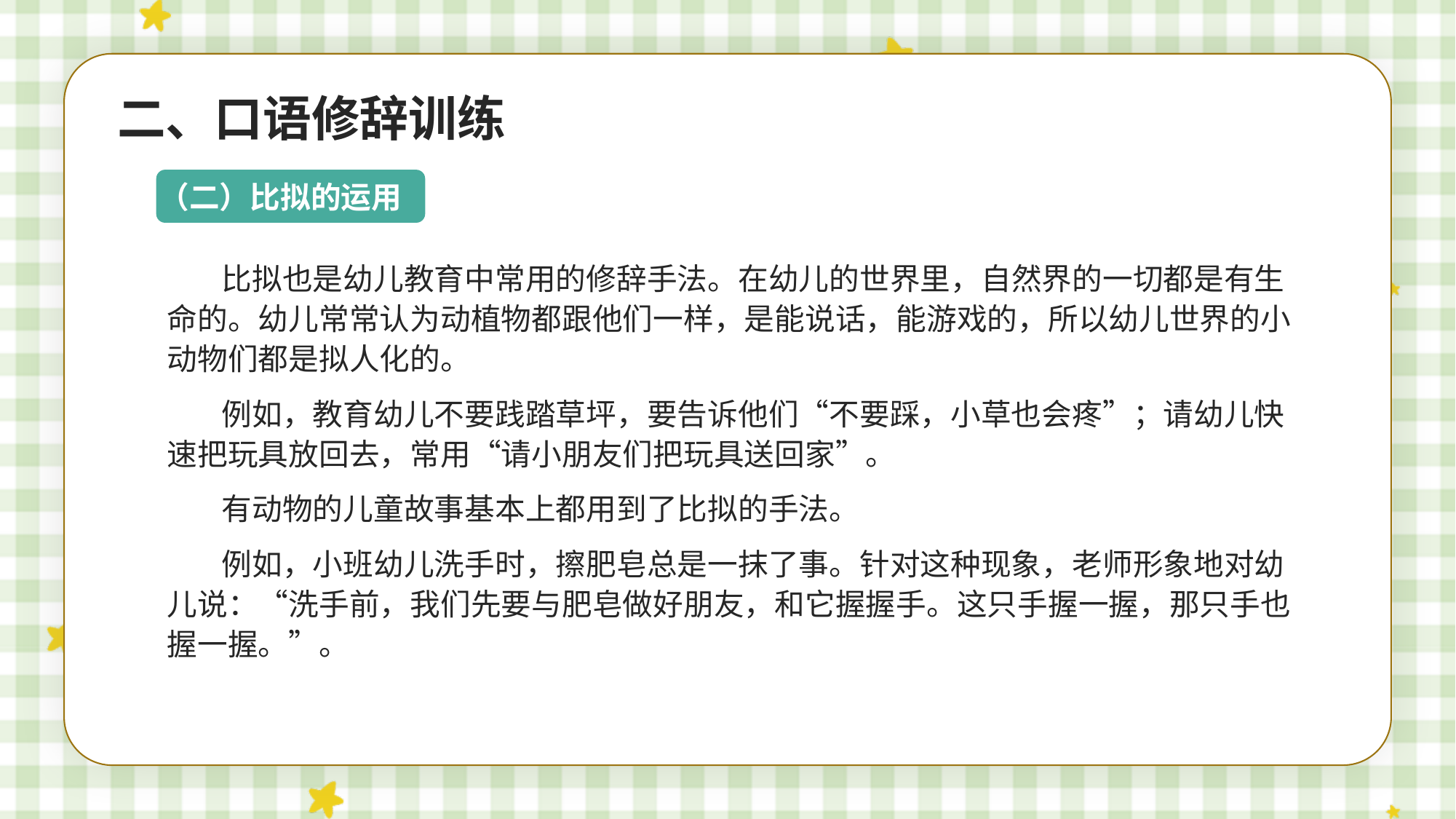

二、口语修辞训练
（二）比拟的运用
比拟也是幼儿教育中常用的修辞手法。在幼儿的世界里，自然界的一切都是有生命的。幼儿常常认为动植物都跟他们一样，是能说话，能游戏的，所以幼儿世界的小动物们都是拟人化的。
例如，教育幼儿不要践踏草坪，要告诉他们“不要踩，小草也会疼”；请幼儿快速把玩具放回去，常用“请小朋友们把玩具送回家”。
有动物的儿童故事基本上都用到了比拟的手法。
例如，小班幼儿洗手时，擦肥皂总是一抹了事。针对这种现象，老师形象地对幼儿说：“洗手前，我们先要与肥皂做好朋友，和它握握手。这只手握一握，那只手也握一握。”。